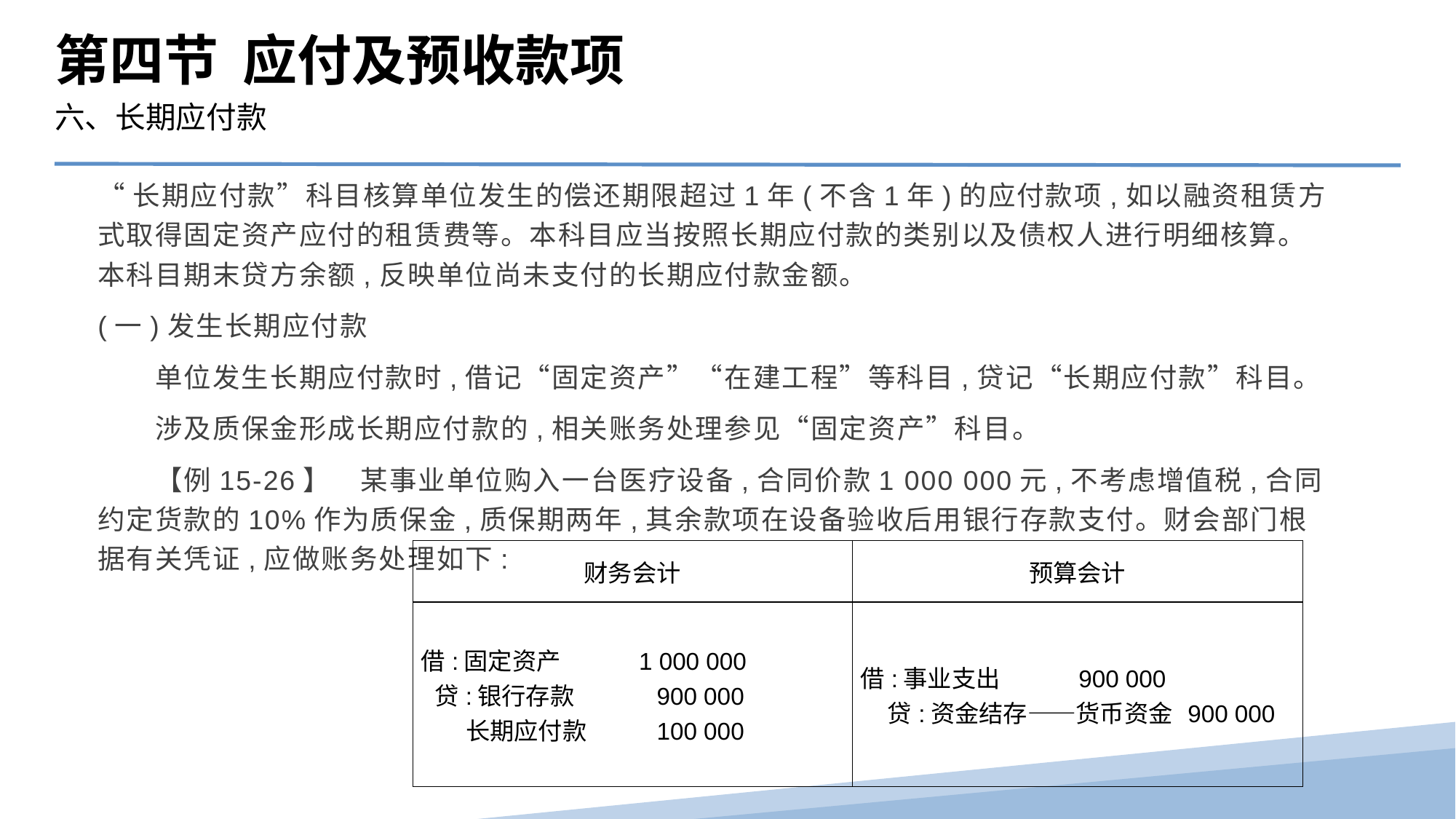

第四节  应付及预收款项
六、长期应付款
“长期应付款”科目核算单位发生的偿还期限超过1年(不含1年)的应付款项,如以融资租赁方式取得固定资产应付的租赁费等。本科目应当按照长期应付款的类别以及债权人进行明细核算。本科目期末贷方余额,反映单位尚未支付的长期应付款金额。
(一)发生长期应付款
　　单位发生长期应付款时,借记“固定资产”“在建工程”等科目,贷记“长期应付款”科目。
　　涉及质保金形成长期应付款的,相关账务处理参见“固定资产”科目。
　　【例15-26】　某事业单位购入一台医疗设备,合同价款1 000 000元,不考虑增值税,合同约定货款的10%作为质保金,质保期两年,其余款项在设备验收后用银行存款支付。财会部门根据有关凭证,应做账务处理如下:
| 财务会计 | 预算会计 |
| --- | --- |
| 借:固定资产 1 000 000 贷:银行存款 900 000 长期应付款 100 000 | 借:事业支出 900 000 贷:资金结存——货币资金 900 000 |